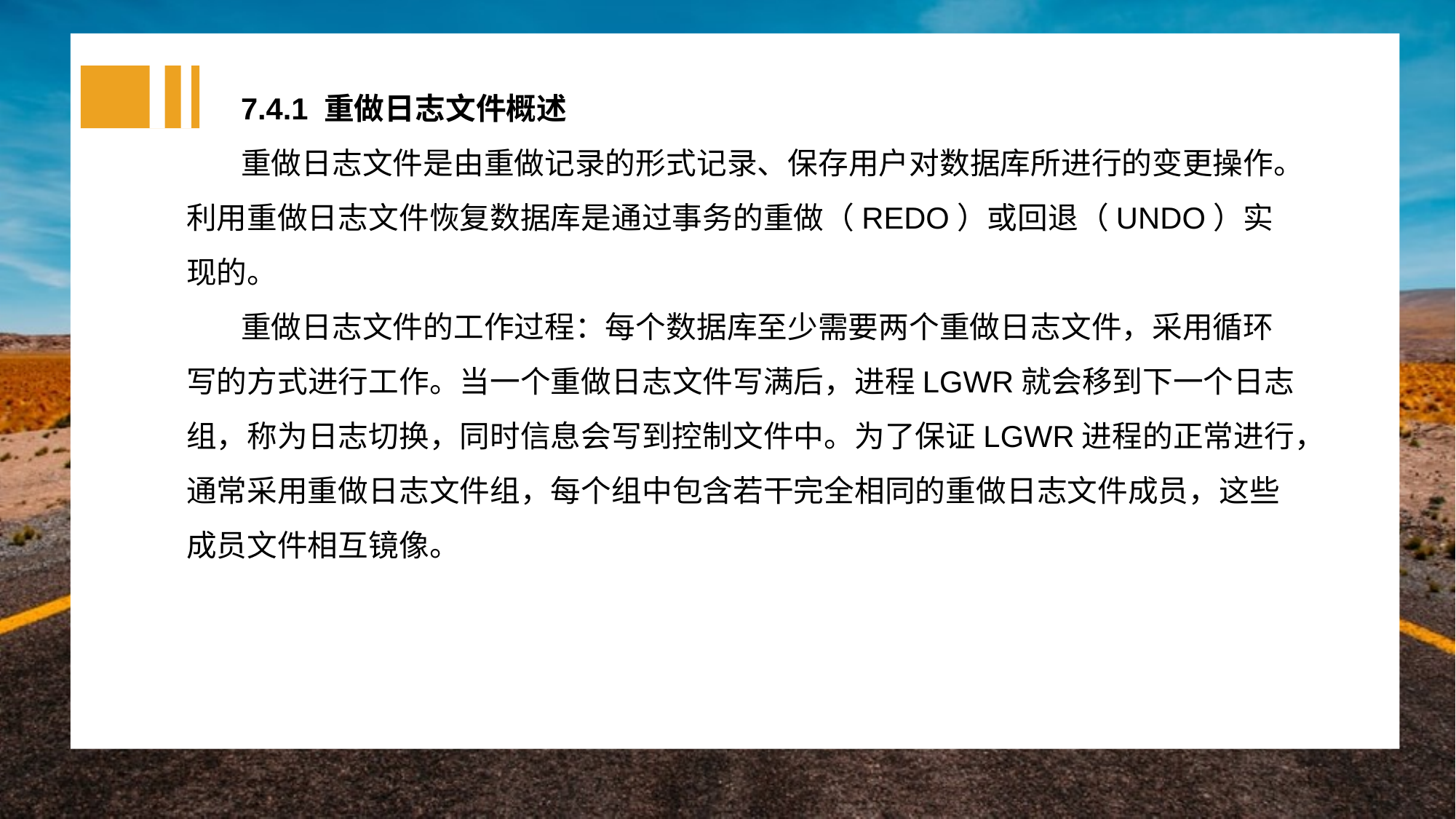

7.4.1 重做日志文件概述
重做日志文件是由重做记录的形式记录、保存用户对数据库所进行的变更操作。利用重做日志文件恢复数据库是通过事务的重做（REDO）或回退（UNDO）实现的。
重做日志文件的工作过程：每个数据库至少需要两个重做日志文件，采用循环写的方式进行工作。当一个重做日志文件写满后，进程LGWR就会移到下一个日志组，称为日志切换，同时信息会写到控制文件中。为了保证LGWR进程的正常进行，通常采用重做日志文件组，每个组中包含若干完全相同的重做日志文件成员，这些成员文件相互镜像。